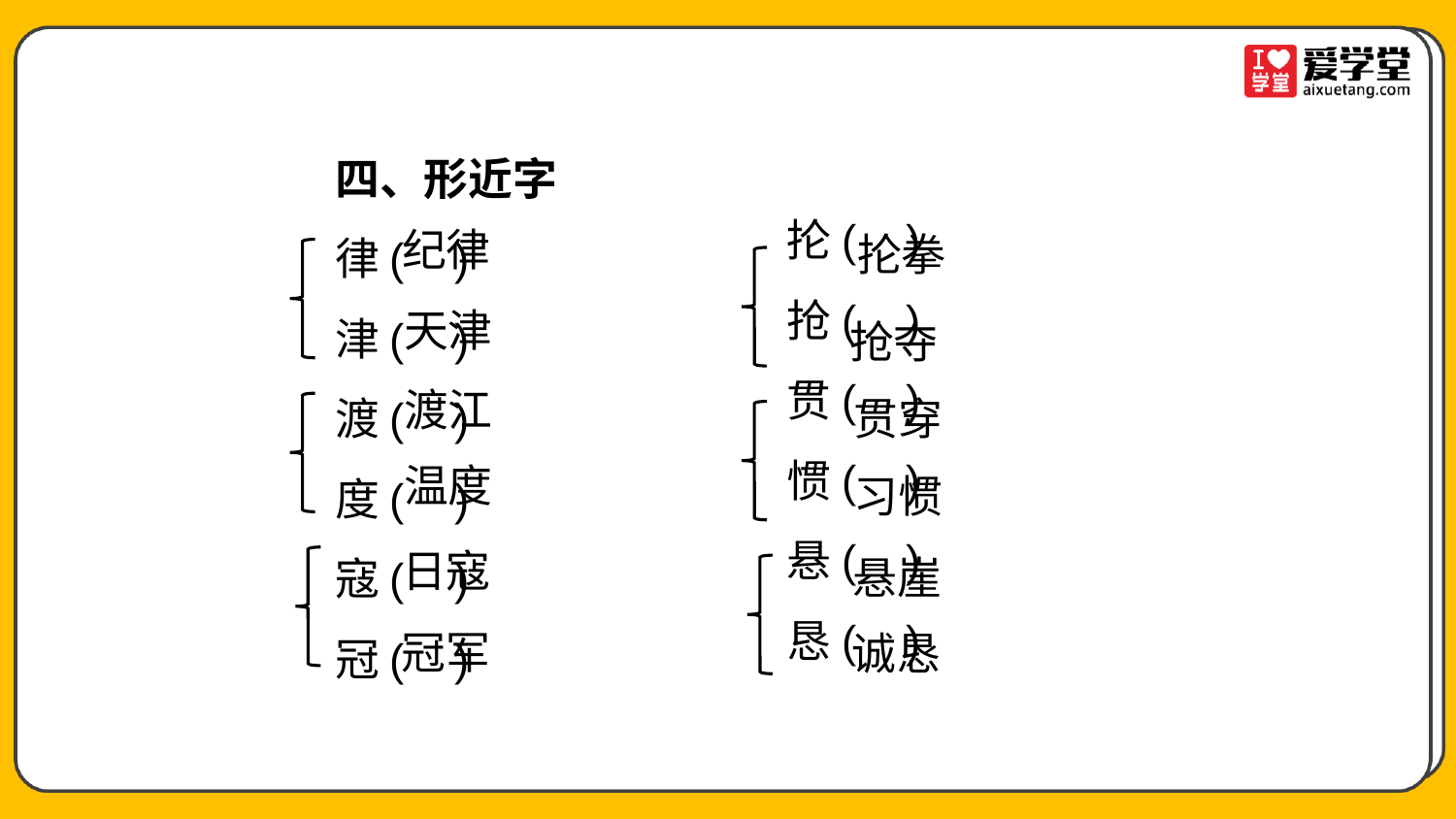

四、形近字
律(    )
津(    )
渡(    )
度(    )
寇(    )
冠(    )

抡(    )
抢(    )
贯(    )
惯(    )
悬(    )
恳(    )
纪律
抡拳

天津
抢夺
渡江
贯穿

温度
习惯
日寇
悬崖

冠军
诚恳